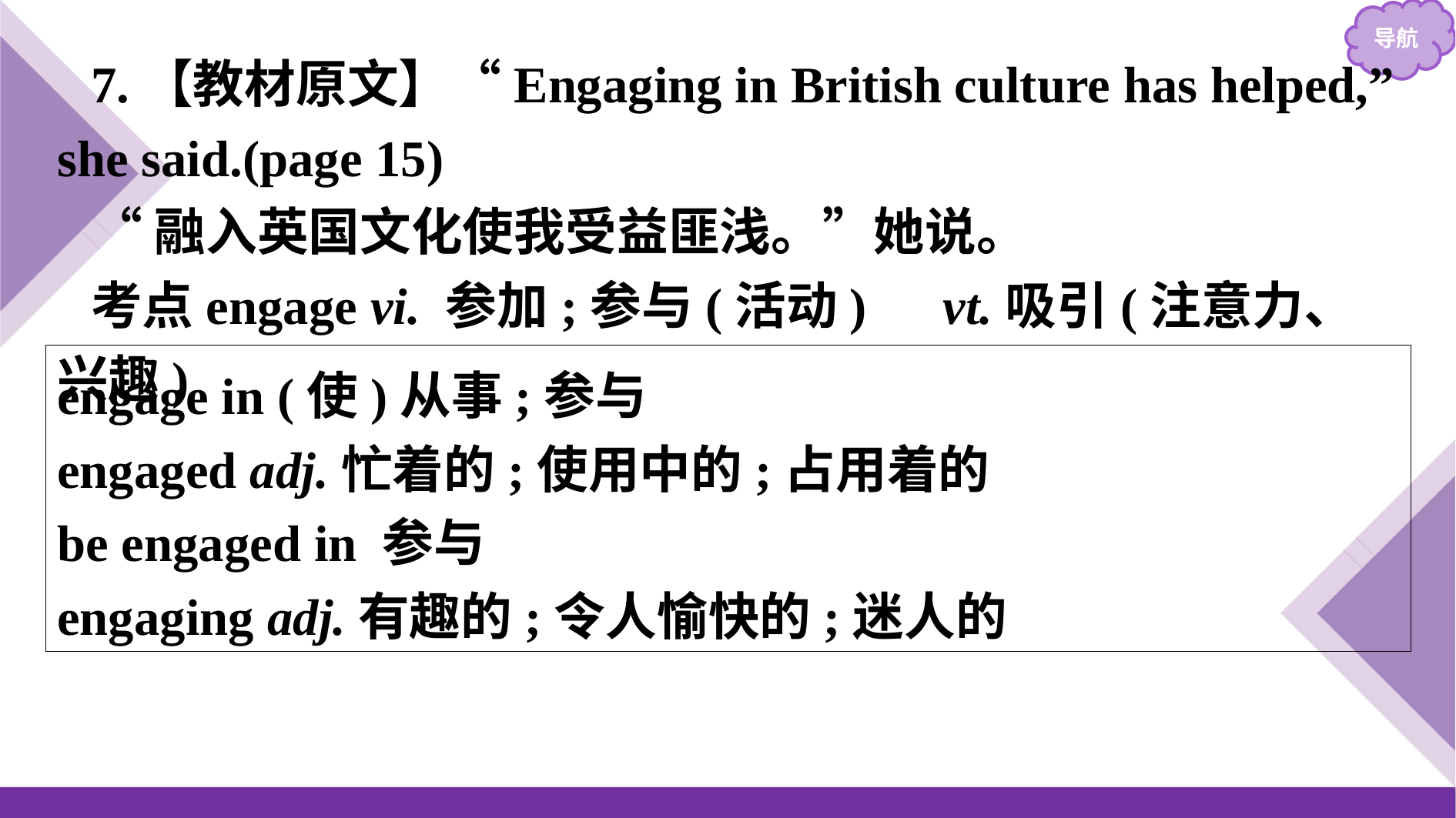

7.【教材原文】“Engaging in British culture has helped,” she said.(page 15)
“融入英国文化使我受益匪浅。”她说。
考点engage vi. 参加;参与(活动)　vt.吸引(注意力、兴趣)
engage in (使)从事;参与
engaged adj.忙着的;使用中的;占用着的
be engaged in 参与
engaging adj.有趣的;令人愉快的;迷人的